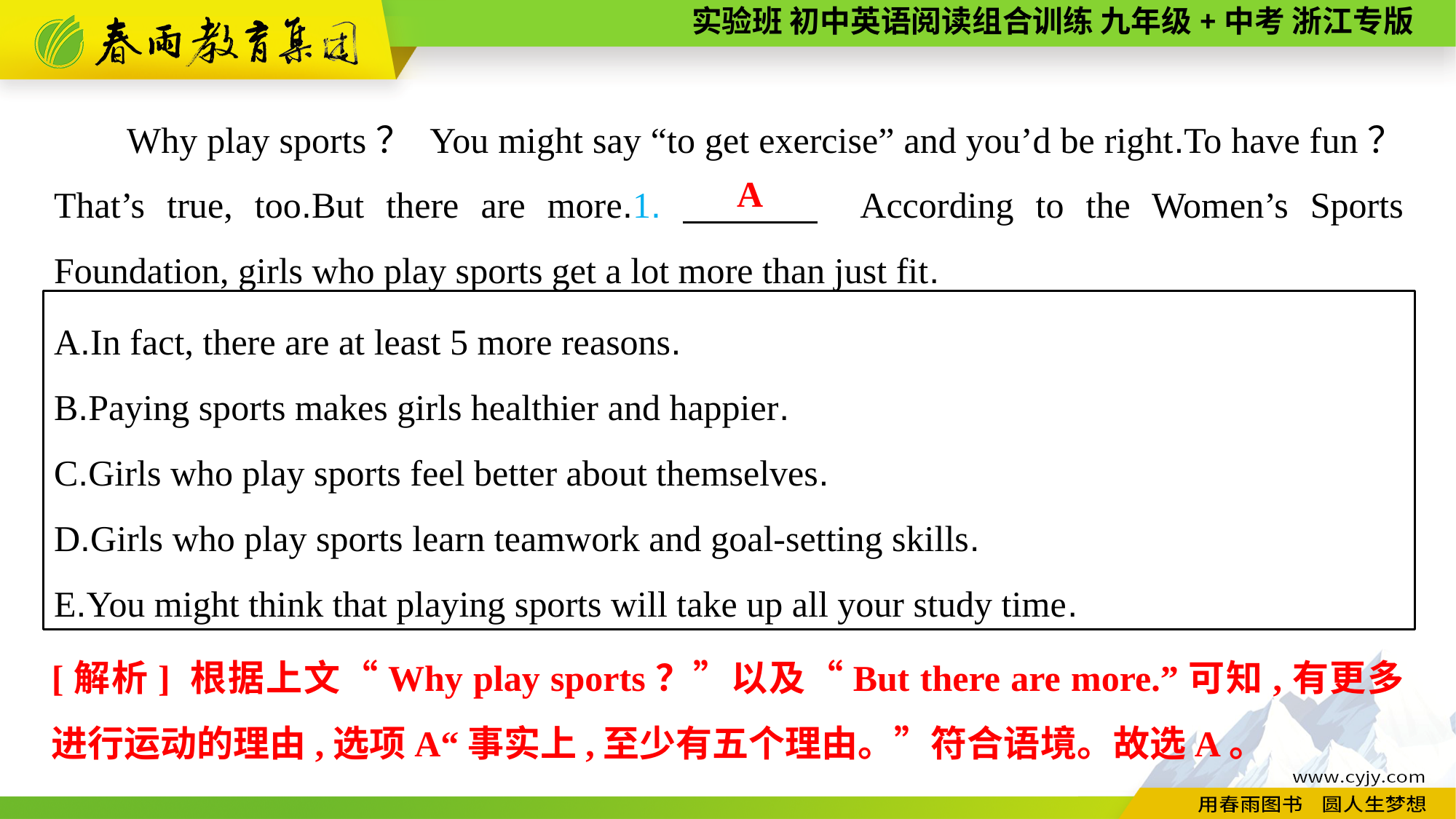

Why play sports？ You might say “to get exercise” and you’d be right.To have fun？ That’s true, too.But there are more.1.　　　 According to the Women’s Sports Foundation, girls who play sports get a lot more than just fit.
A
A.In fact, there are at least 5 more reasons.
B.Paying sports makes girls healthier and happier.
C.Girls who play sports feel better about themselves.
D.Girls who play sports learn teamwork and goal-setting skills.
E.You might think that playing sports will take up all your study time.
[解析] 根据上文“Why play sports？”以及“But there are more.”可知,有更多进行运动的理由,选项A“事实上,至少有五个理由。”符合语境。故选A。